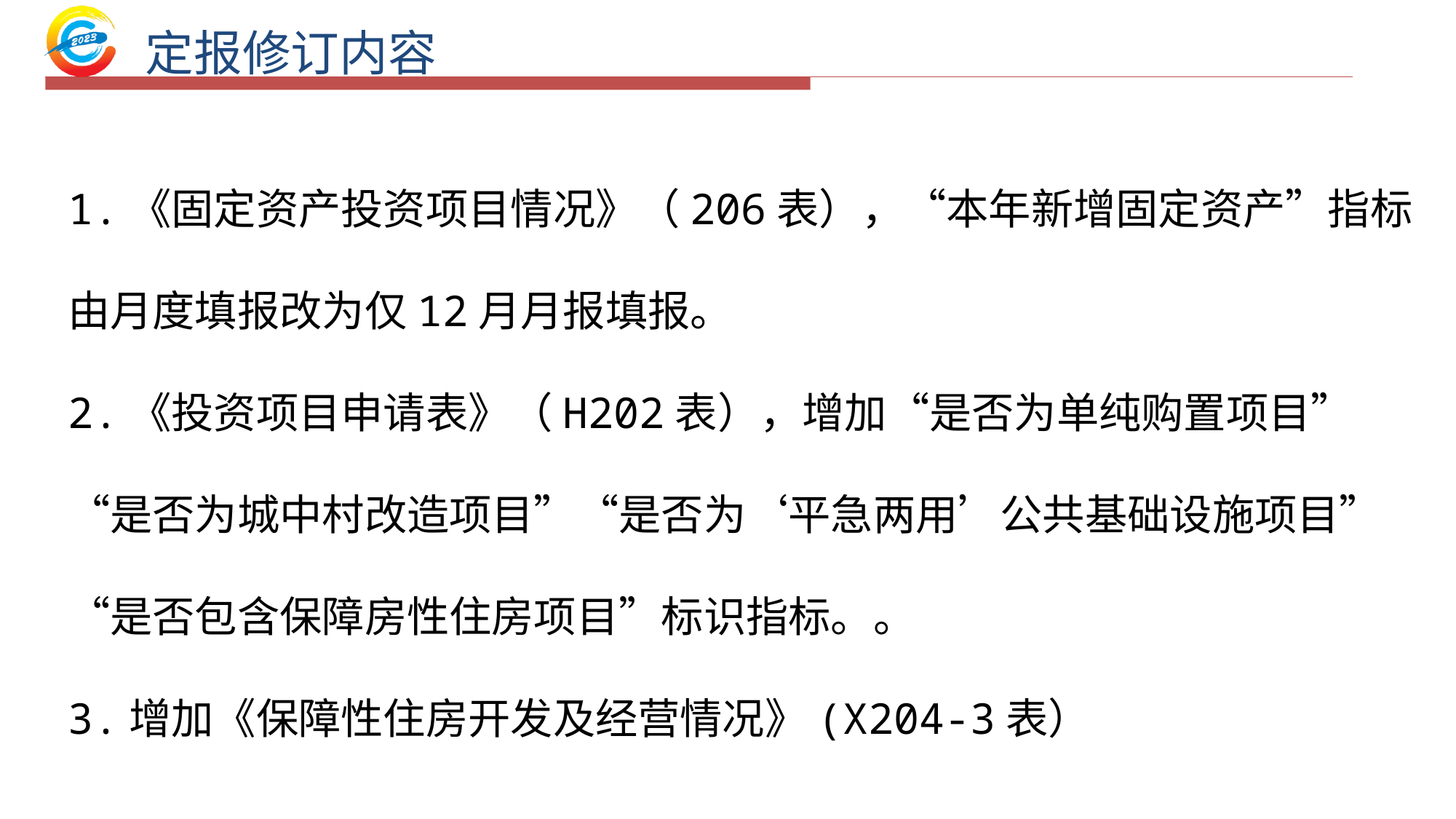

# 定报修订内容
1.《固定资产投资项目情况》（206表），“本年新增固定资产”指标由月度填报改为仅12月月报填报。
2.《投资项目申请表》（H202表），增加“是否为单纯购置项目”“是否为城中村改造项目”“是否为‘平急两用’公共基础设施项目”“是否包含保障房性住房项目”标识指标。。
3.增加《保障性住房开发及经营情况》(X204-3表）